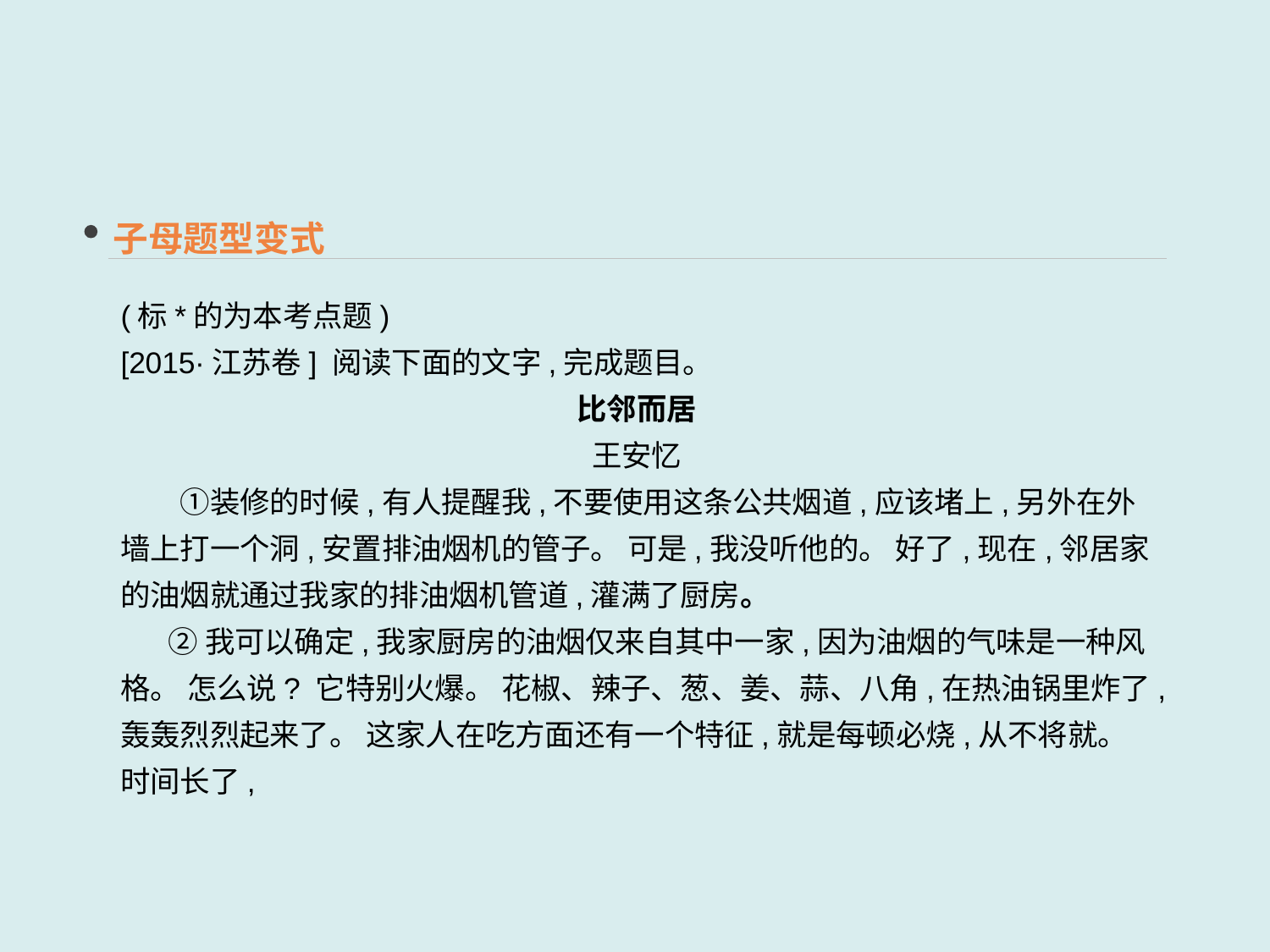

子母题型变式

(标*的为本考点题)
[2015·江苏卷] 阅读下面的文字,完成题目。
比邻而居
王安忆
　　①装修的时候,有人提醒我,不要使用这条公共烟道,应该堵上,另外在外墙上打一个洞,安置排油烟机的管子。 可是,我没听他的。 好了,现在,邻居家的油烟就通过我家的排油烟机管道,灌满了厨房。
       ②我可以确定,我家厨房的油烟仅来自其中一家,因为油烟的气味是一种风格。 怎么说? 它特别火爆。 花椒、辣子、葱、姜、蒜、八角,在热油锅里炸了,轰轰烈烈起来了。 这家人在吃方面还有一个特征,就是每顿必烧,从不将就。 时间长了,